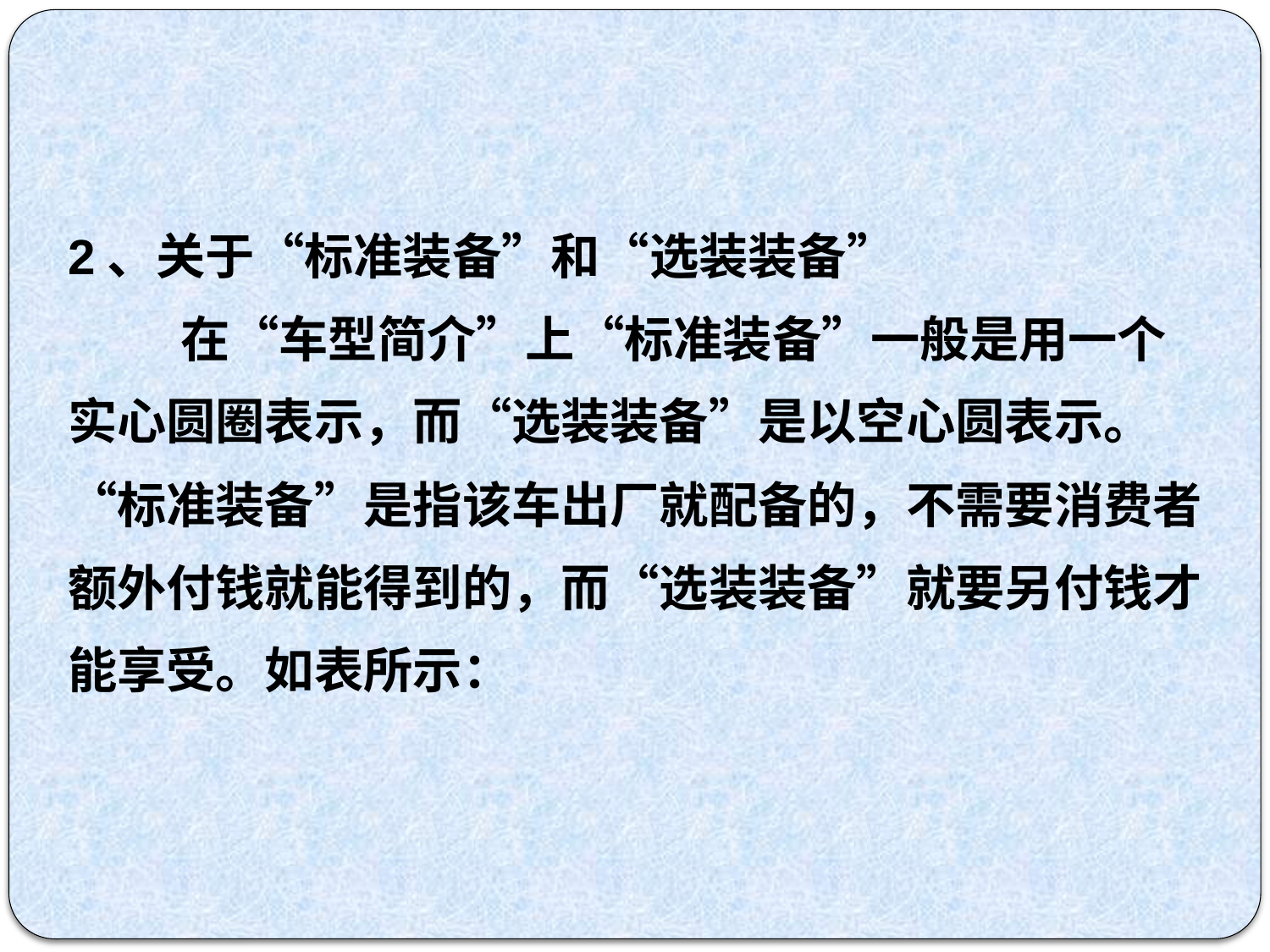

2、关于“标准装备”和“选装装备”
         在“车型简介”上“标准装备”一般是用一个实心圆圈表示，而“选装装备”是以空心圆表示。“标准装备”是指该车出厂就配备的，不需要消费者额外付钱就能得到的，而“选装装备”就要另付钱才能享受。如表所示：